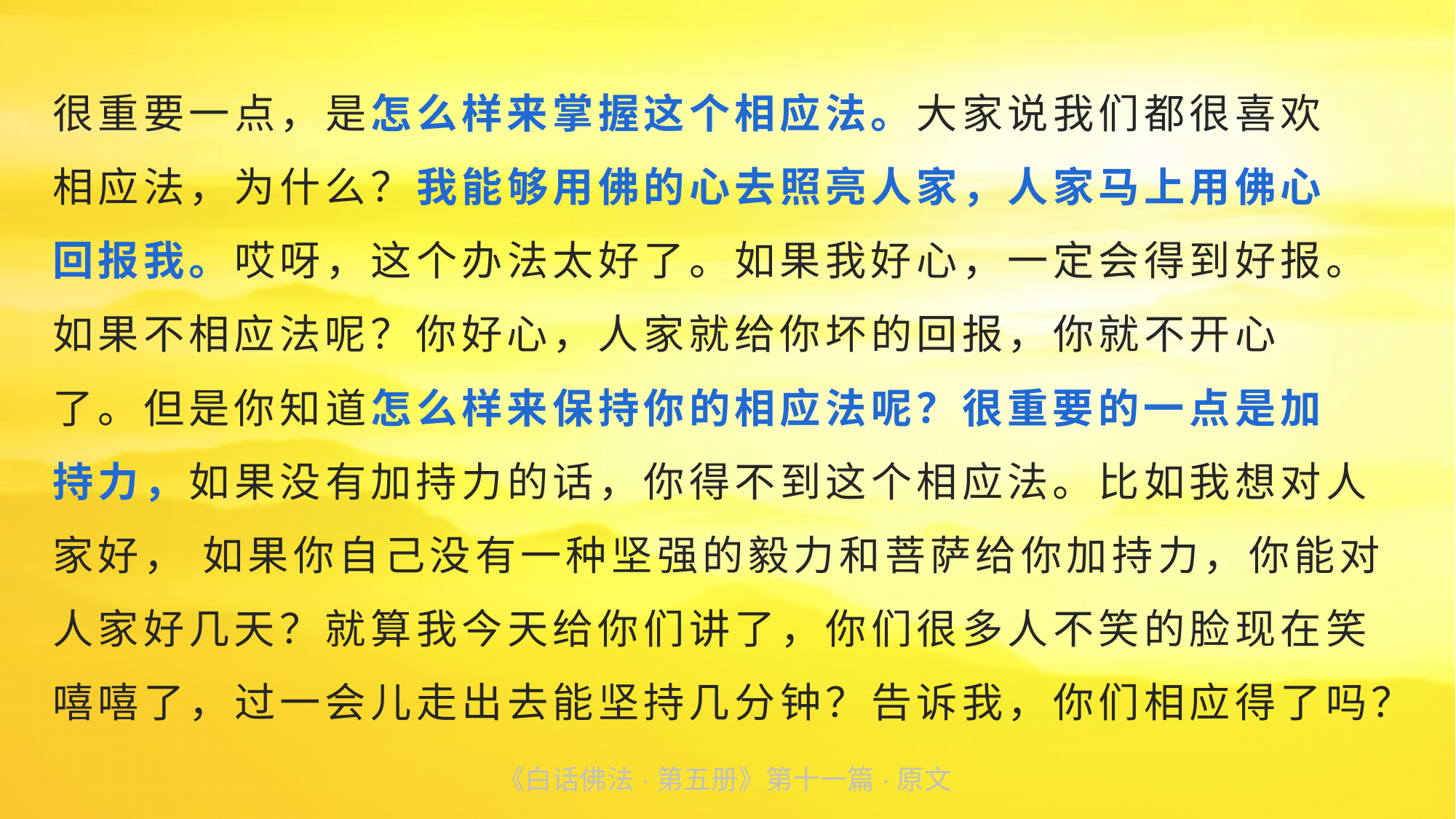

很重要一点，是怎么样来掌握这个相应法。大家说我们都很喜欢
相应法，为什么？我能够用佛的心去照亮人家，人家马上用佛心
回报我。哎呀，这个办法太好了。如果我好心，一定会得到好报。如果不相应法呢？你好心，人家就给你坏的回报，你就不开心
了。但是你知道怎么样来保持你的相应法呢？很重要的一点是加
持力，如果没有加持力的话，你得不到这个相应法。比如我想对人家好， 如果你自己没有一种坚强的毅力和菩萨给你加持力，你能对人家好几天？就算我今天给你们讲了，你们很多人不笑的脸现在笑嘻嘻了，过一会儿走出去能坚持几分钟？告诉我，你们相应得了吗？
《白话佛法·第五册》第十一篇·原文